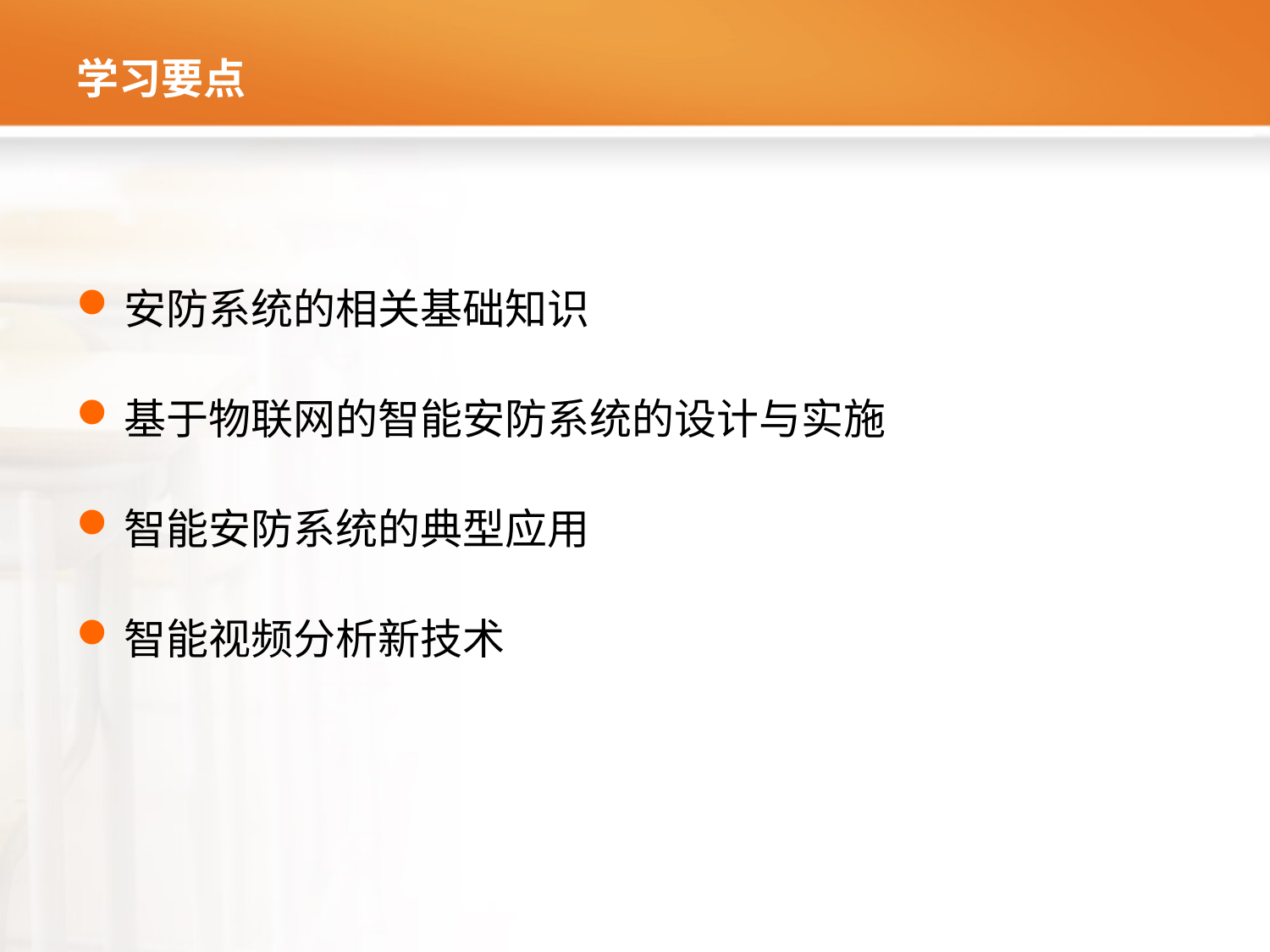

# 学习要点

安防系统的相关基础知识
基于物联网的智能安防系统的设计与实施
智能安防系统的典型应用
智能视频分析新技术